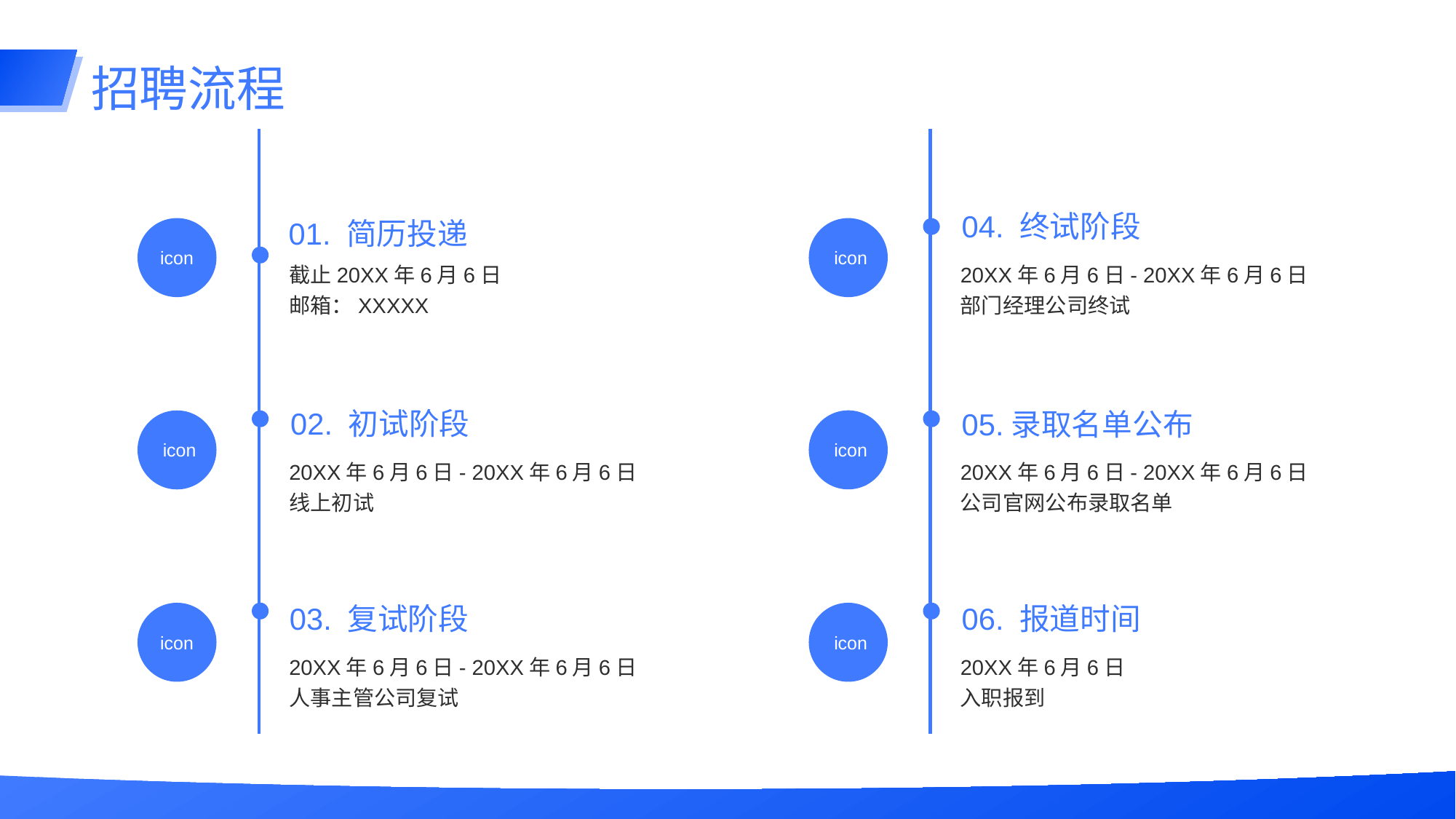

# 招聘流程
04. 终试阶段
01. 简历投递
icon
 icon

截止20XX年6月6日
邮箱：XXXXX
20XX年6月6日- 20XX年6月6日
部门经理公司终试
02. 初试阶段
05.录取名单公布

 icon

 icon
20XX年6月6日- 20XX年6月6日
线上初试
20XX年6月6日- 20XX年6月6日
公司官网公布录取名单
03. 复试阶段
06. 报道时间

icon
 icon
20XX年6月6日- 20XX年6月6日
人事主管公司复试
20XX年6月6日
入职报到